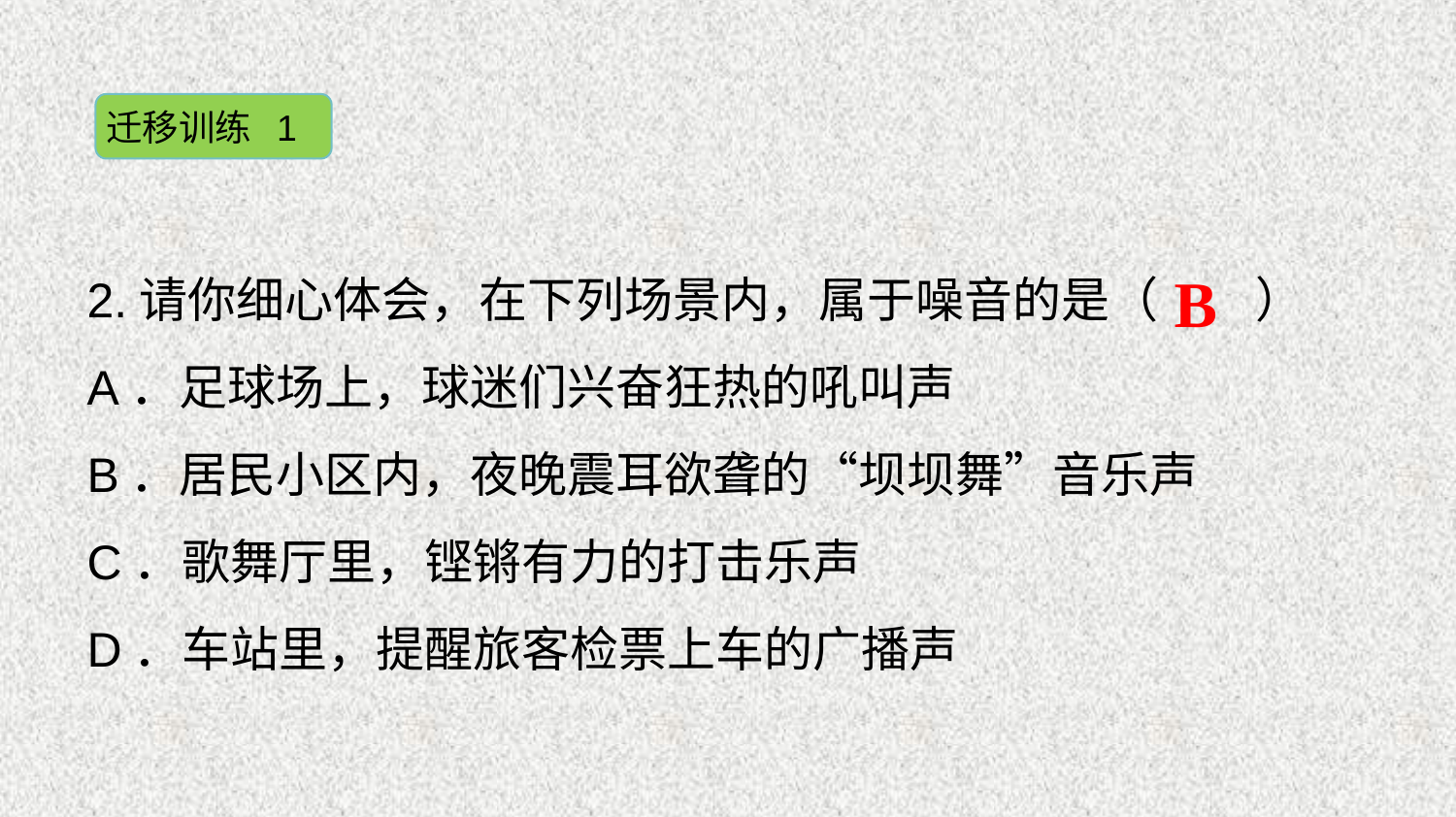

迁移训练  1
B
2.请你细心体会，在下列场景内，属于噪音的是（　　）
A．足球场上，球迷们兴奋狂热的吼叫声
B．居民小区内，夜晚震耳欲聋的“坝坝舞”音乐声
C．歌舞厅里，铿锵有力的打击乐声
D．车站里，提醒旅客检票上车的广播声